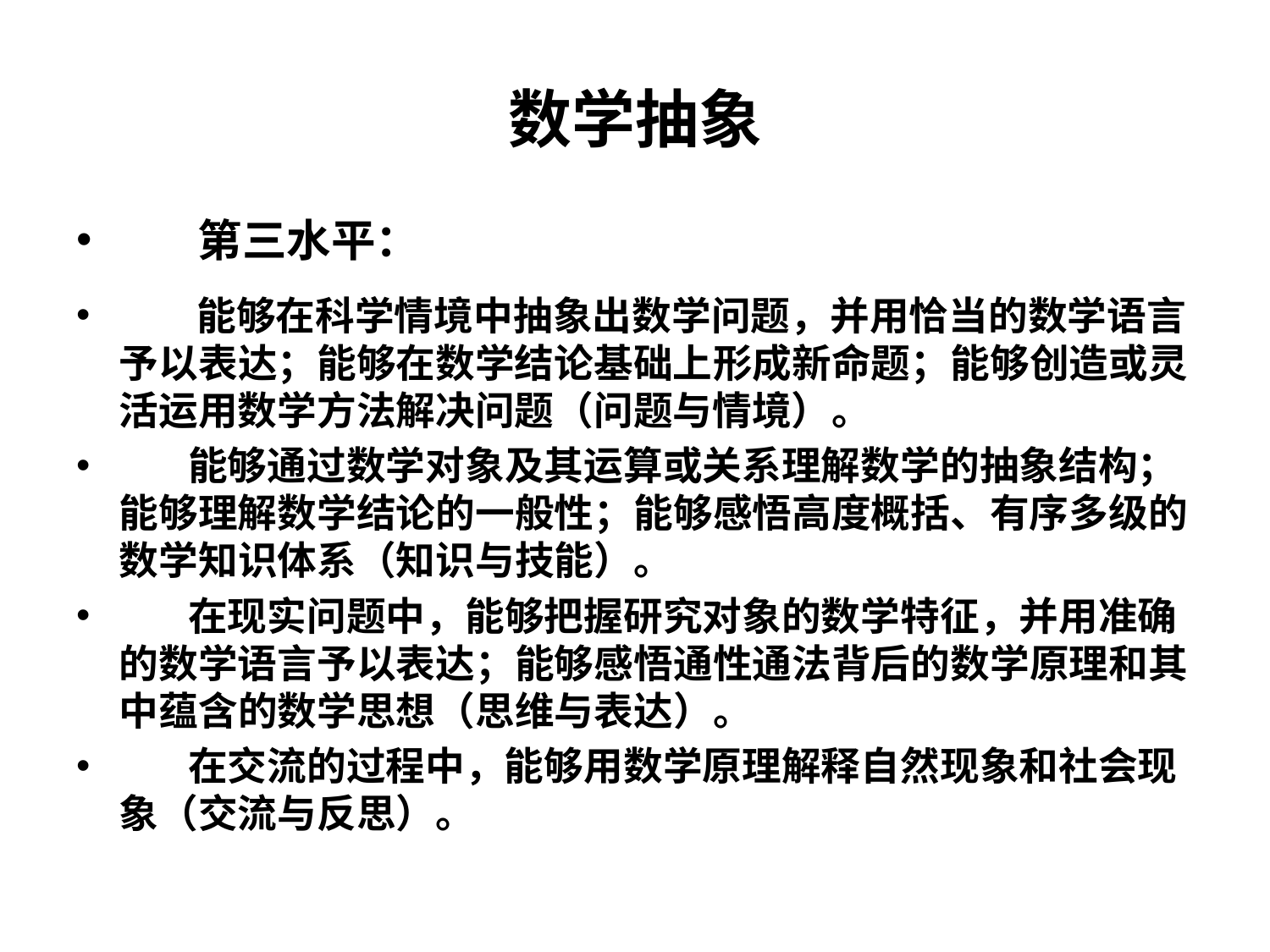

# 数学抽象
       第三水平：

        能够在科学情境中抽象出数学问题，并用恰当的数学语言予以表达；能够在数学结论基础上形成新命题；能够创造或灵活运用数学方法解决问题（问题与情境）。
       能够通过数学对象及其运算或关系理解数学的抽象结构；能够理解数学结论的一般性；能够感悟高度概括、有序多级的数学知识体系（知识与技能）。
       在现实问题中，能够把握研究对象的数学特征，并用准确的数学语言予以表达；能够感悟通性通法背后的数学原理和其中蕴含的数学思想（思维与表达）。
       在交流的过程中，能够用数学原理解释自然现象和社会现象（交流与反思）。